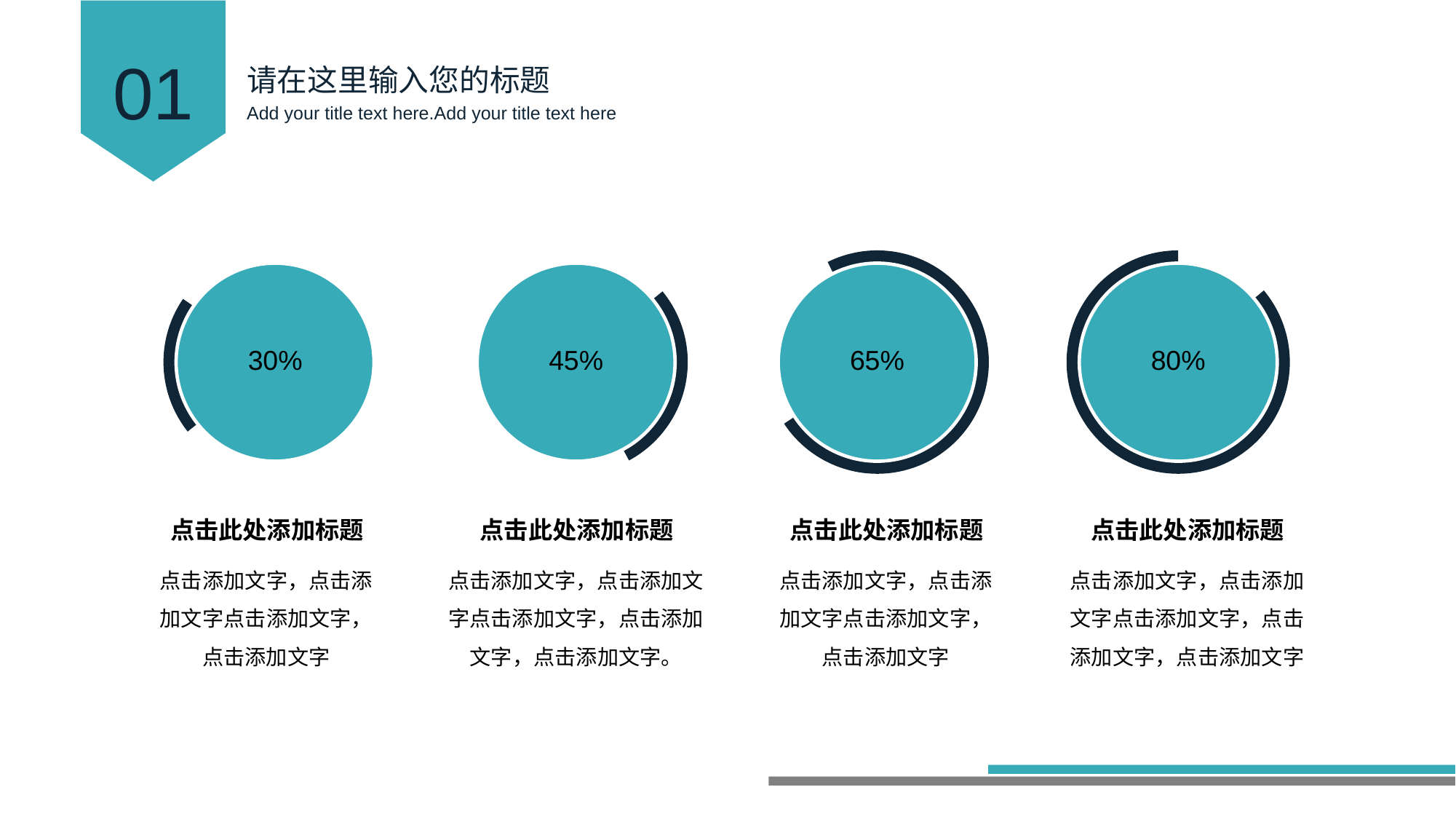

01
请在这里输入您的标题
Add your title text here.Add your title text here

30%
45%
65%
80%
点击此处添加标题
点击此处添加标题
点击此处添加标题
点击此处添加标题
点击添加文字，点击添加文字点击添加文字，点击添加文字
点击添加文字，点击添加文字点击添加文字，点击添加文字，点击添加文字。
点击添加文字，点击添加文字点击添加文字，点击添加文字
点击添加文字，点击添加文字点击添加文字，点击添加文字，点击添加文字